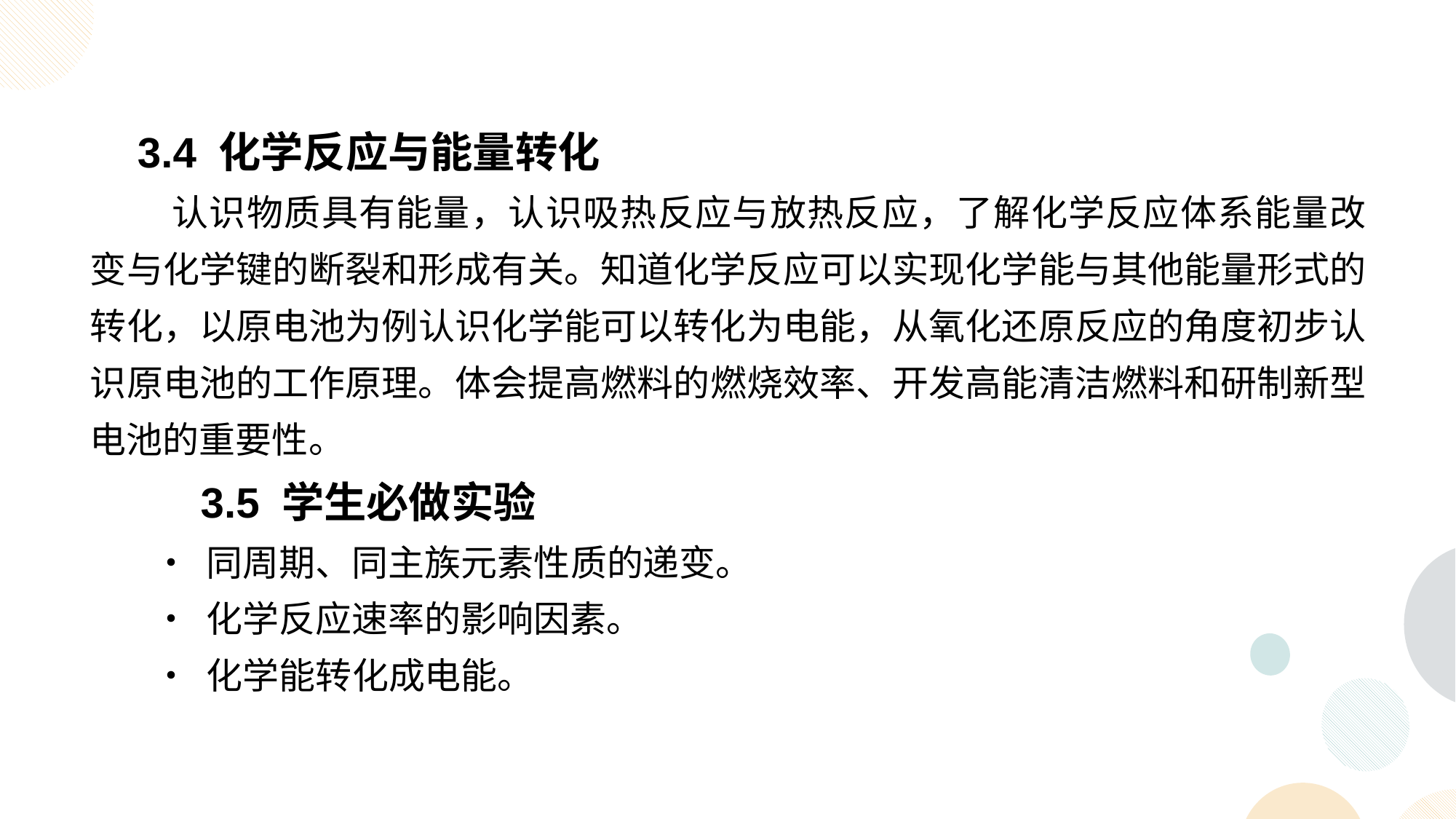

3.4 化学反应与能量转化
 认识物质具有能量，认识吸热反应与放热反应，了解化学反应体系能量改变与化学键的断裂和形成有关。知道化学反应可以实现化学能与其他能量形式的转化，以原电池为例认识化学能可以转化为电能，从氧化还原反应的角度初步认识原电池的工作原理。体会提高燃料的燃烧效率、开发高能清洁燃料和研制新型电池的重要性。
    3.5 学生必做实验
• 同周期、同主族元素性质的递变。
• 化学反应速率的影响因素。
• 化学能转化成电能。